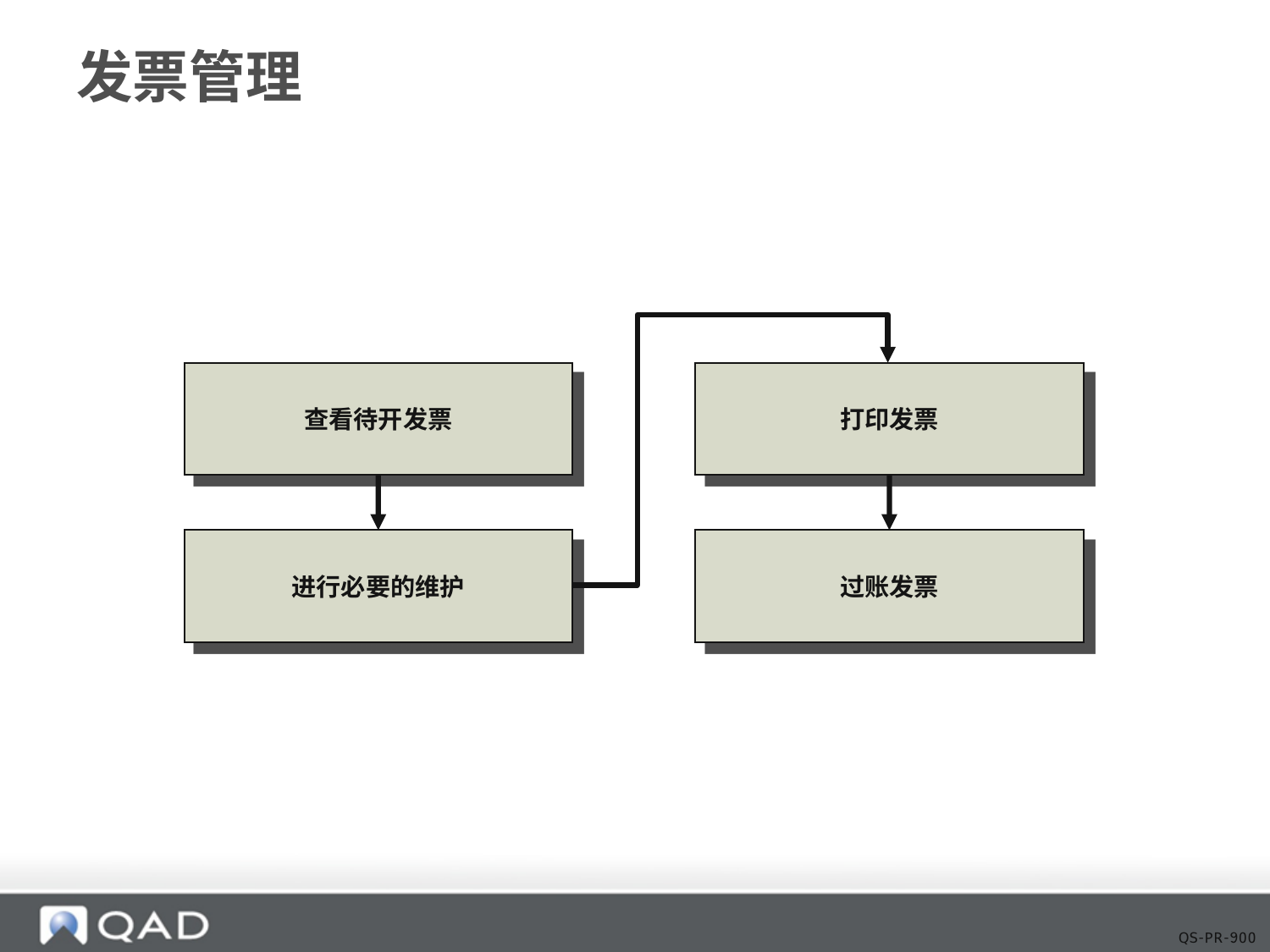

# 发票管理

查看待开发票
打印发票

进行必要的维护
过账发票
QS-PR-900